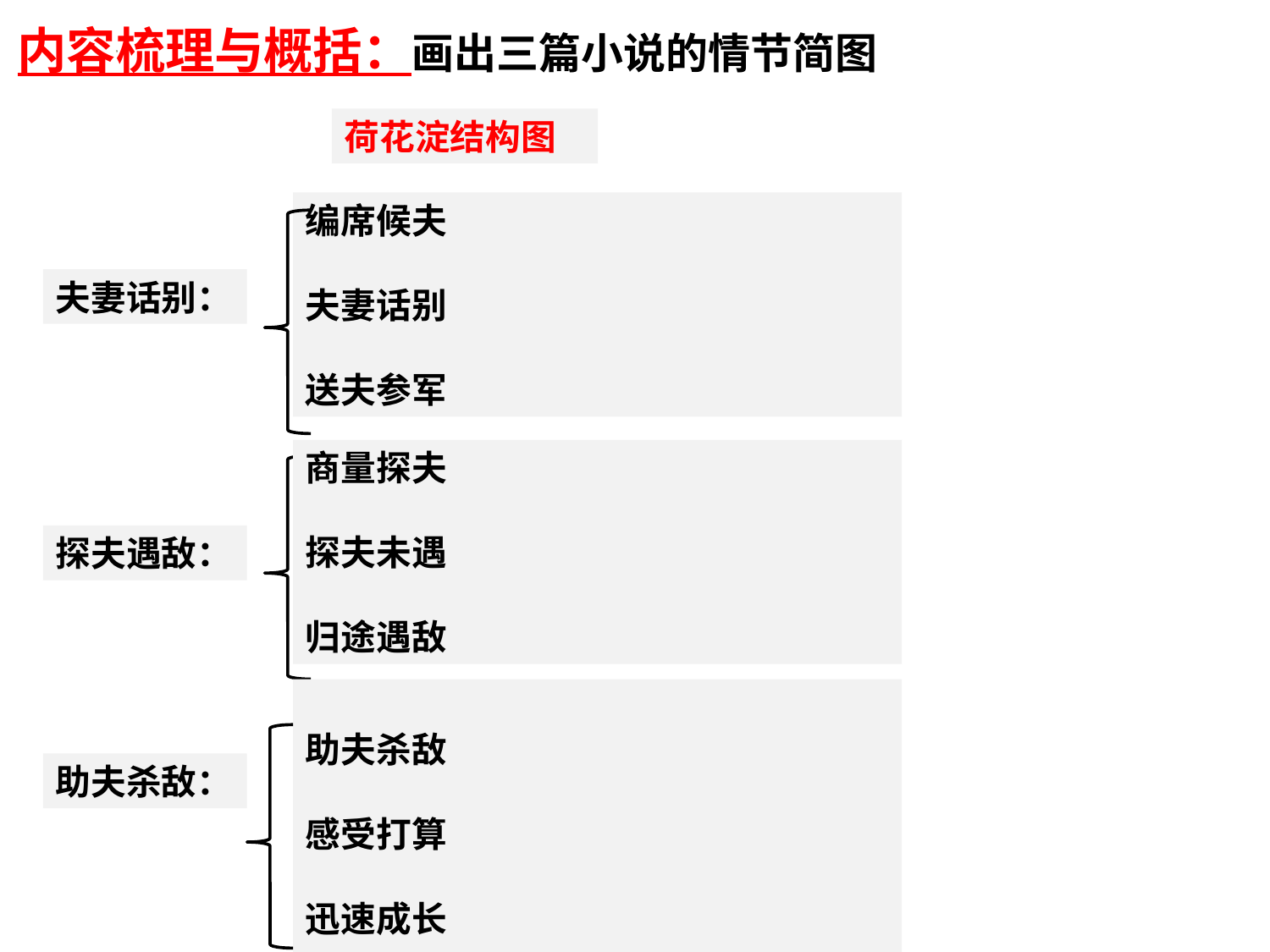

内容梳理与概括：画出三篇小说的情节简图
荷花淀结构图
编席候夫

夫妻话别

送夫参军

夫妻话别：
商量探夫

探夫未遇

归途遇敌

探夫遇敌：

助夫杀敌

感受打算

迅速成长

助夫杀敌：